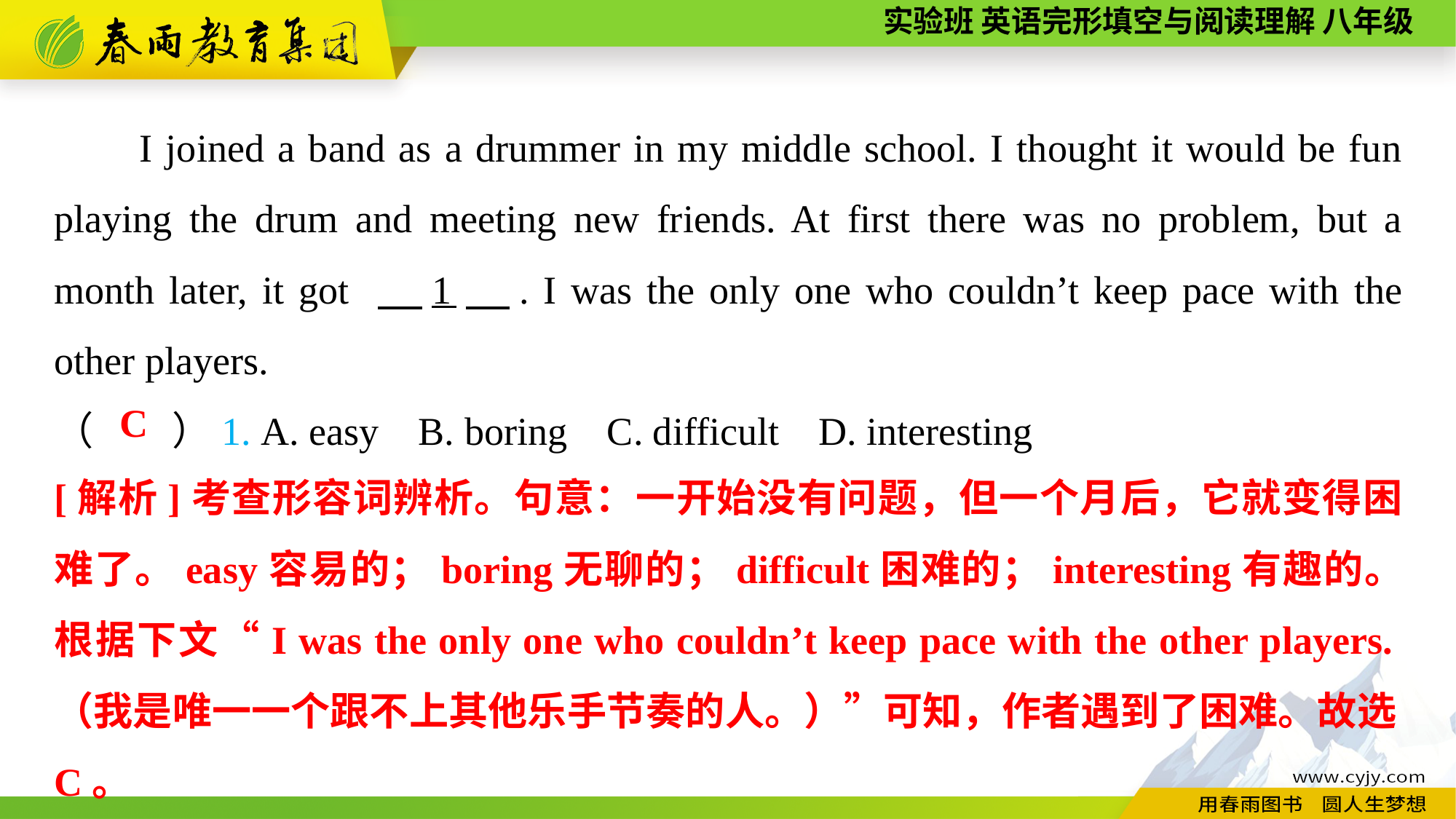

I joined a band as a drummer in my middle school. I thought it would be fun playing the drum and meeting new friends. At first there was no problem, but a month later, it got 　1　. I was the only one who couldn’t keep pace with the other players.
（　　）1. A. easy    B. boring    C. difficult    D. interesting
C
[解析]考查形容词辨析。句意：一开始没有问题，但一个月后，它就变得困难了。easy容易的；boring无聊的；difficult困难的；interesting有趣的。根据下文“I was the only one who couldn’t keep pace with the other players.（我是唯一一个跟不上其他乐手节奏的人。）”可知，作者遇到了困难。故选C。